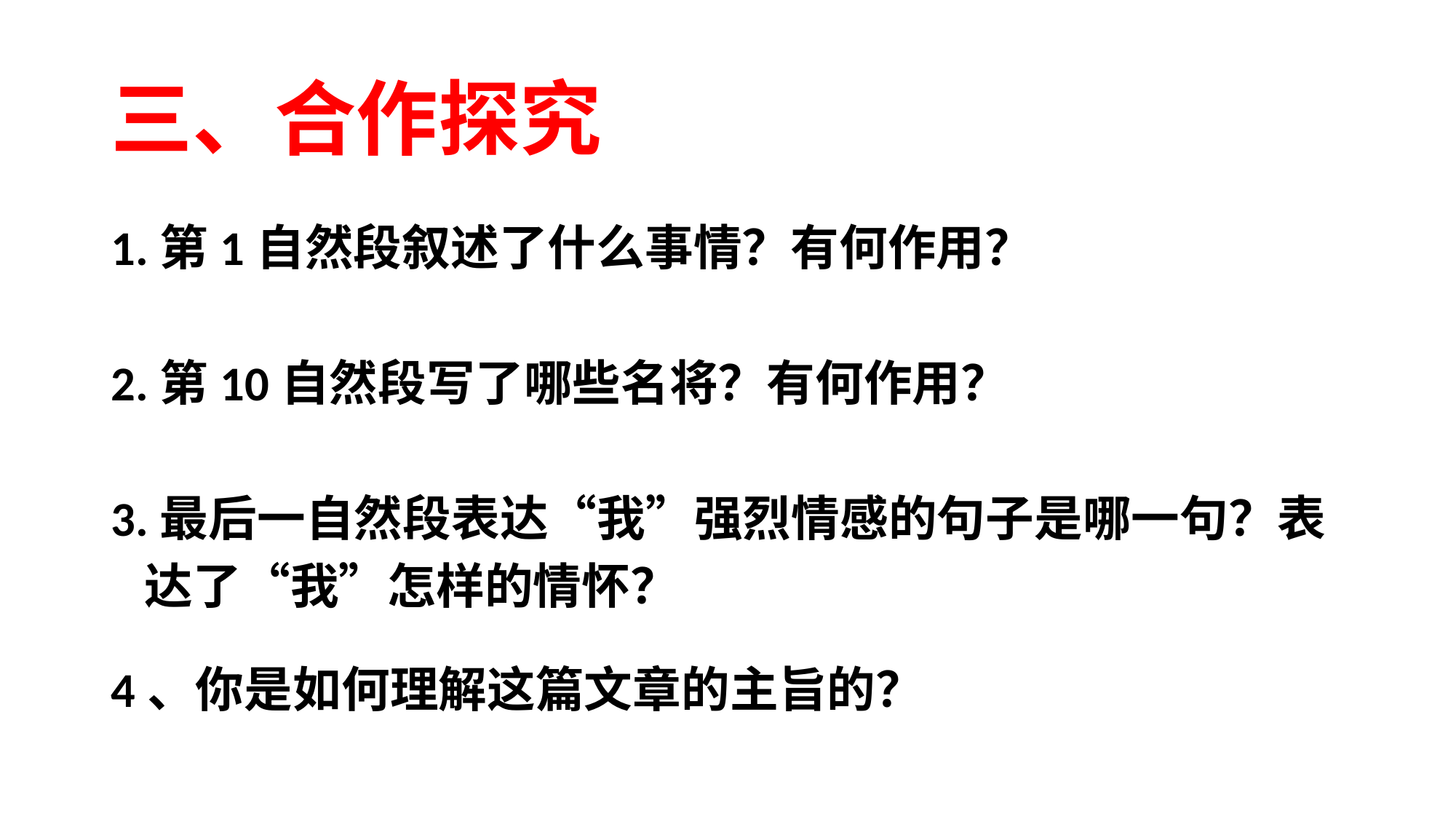

# 三、合作探究
1.第1自然段叙述了什么事情？有何作用？

2.第10自然段写了哪些名将？有何作用？

3.最后一自然段表达“我”强烈情感的句子是哪一句？表
  达了“我”怎样的情怀？
4、你是如何理解这篇文章的主旨的？